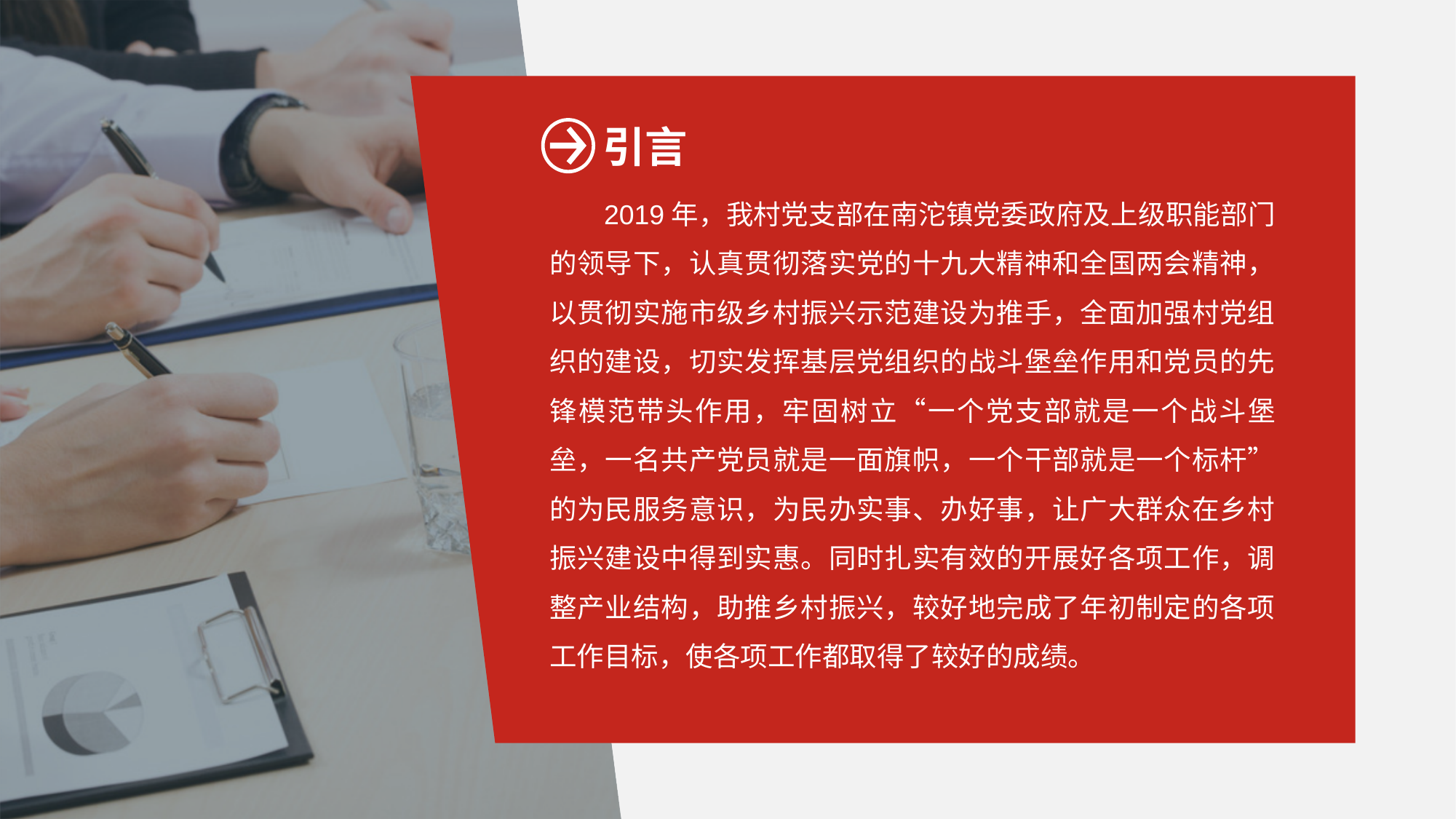

引言

2019年，我村党支部在南沱镇党委政府及上级职能部门的领导下，认真贯彻落实党的十九大精神和全国两会精神，以贯彻实施市级乡村振兴示范建设为推手，全面加强村党组织的建设，切实发挥基层党组织的战斗堡垒作用和党员的先锋模范带头作用，牢固树立“一个党支部就是一个战斗堡垒，一名共产党员就是一面旗帜，一个干部就是一个标杆”的为民服务意识，为民办实事、办好事，让广大群众在乡村振兴建设中得到实惠。同时扎实有效的开展好各项工作，调整产业结构，助推乡村振兴，较好地完成了年初制定的各项工作目标，使各项工作都取得了较好的成绩。